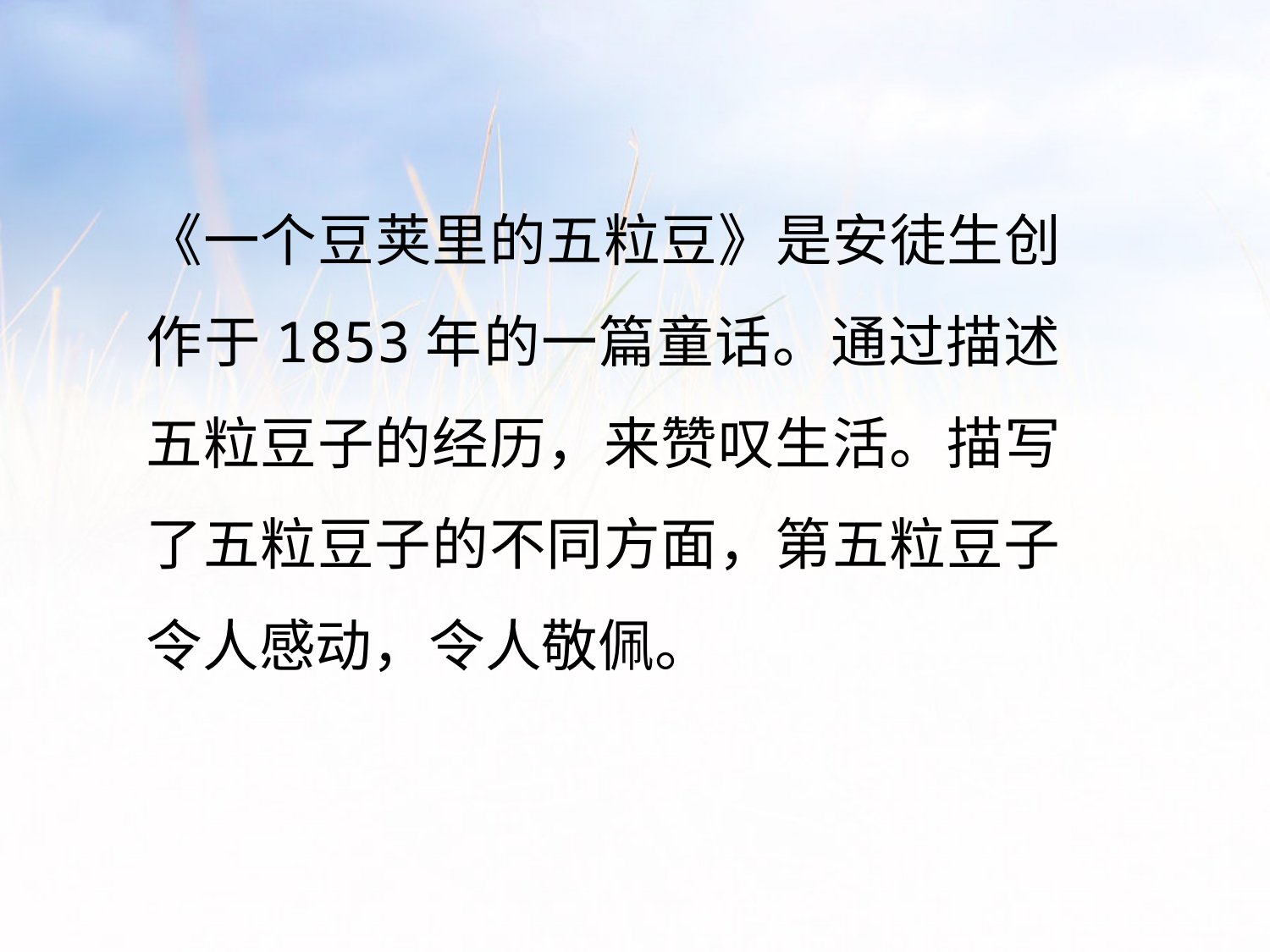

《一个豆荚里的五粒豆》是安徒生创作于1853年的一篇童话。通过描述五粒豆子的经历，来赞叹生活。描写了五粒豆子的不同方面，第五粒豆子令人感动，令人敬佩。